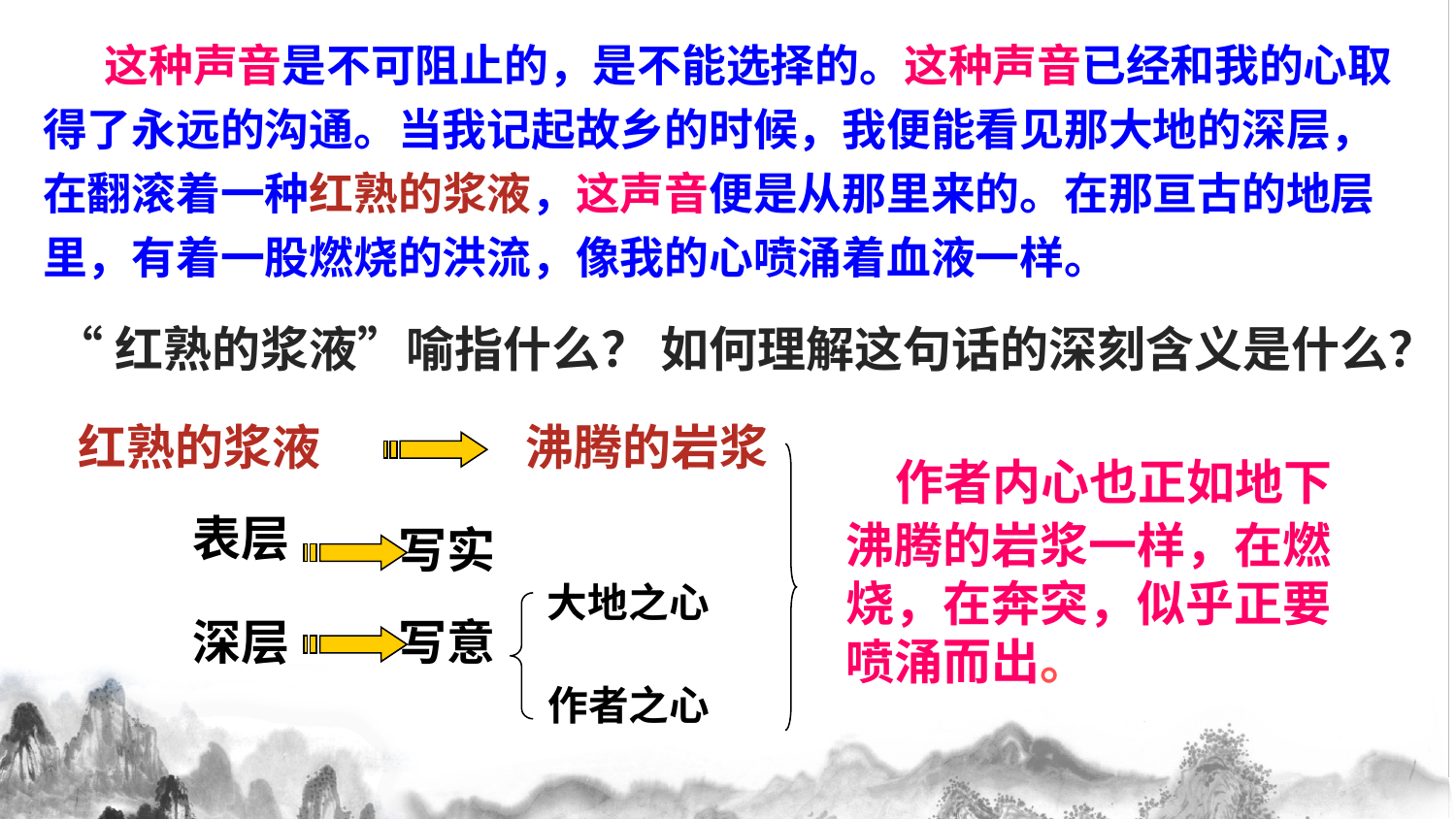

这种声音是不可阻止的，是不能选择的。这种声音已经和我的心取得了永远的沟通。当我记起故乡的时候，我便能看见那大地的深层，在翻滚着一种红熟的浆液，这声音便是从那里来的。在那亘古的地层里，有着一股燃烧的洪流，像我的心喷涌着血液一样。

“红熟的浆液”喻指什么？ 如何理解这句话的深刻含义是什么？
红熟的浆液
沸腾的岩浆
  作者内心也正如地下沸腾的岩浆一样，在燃烧，在奔突，似乎正要喷涌而出。

表层
写实

大地之心

深层
写意

作者之心